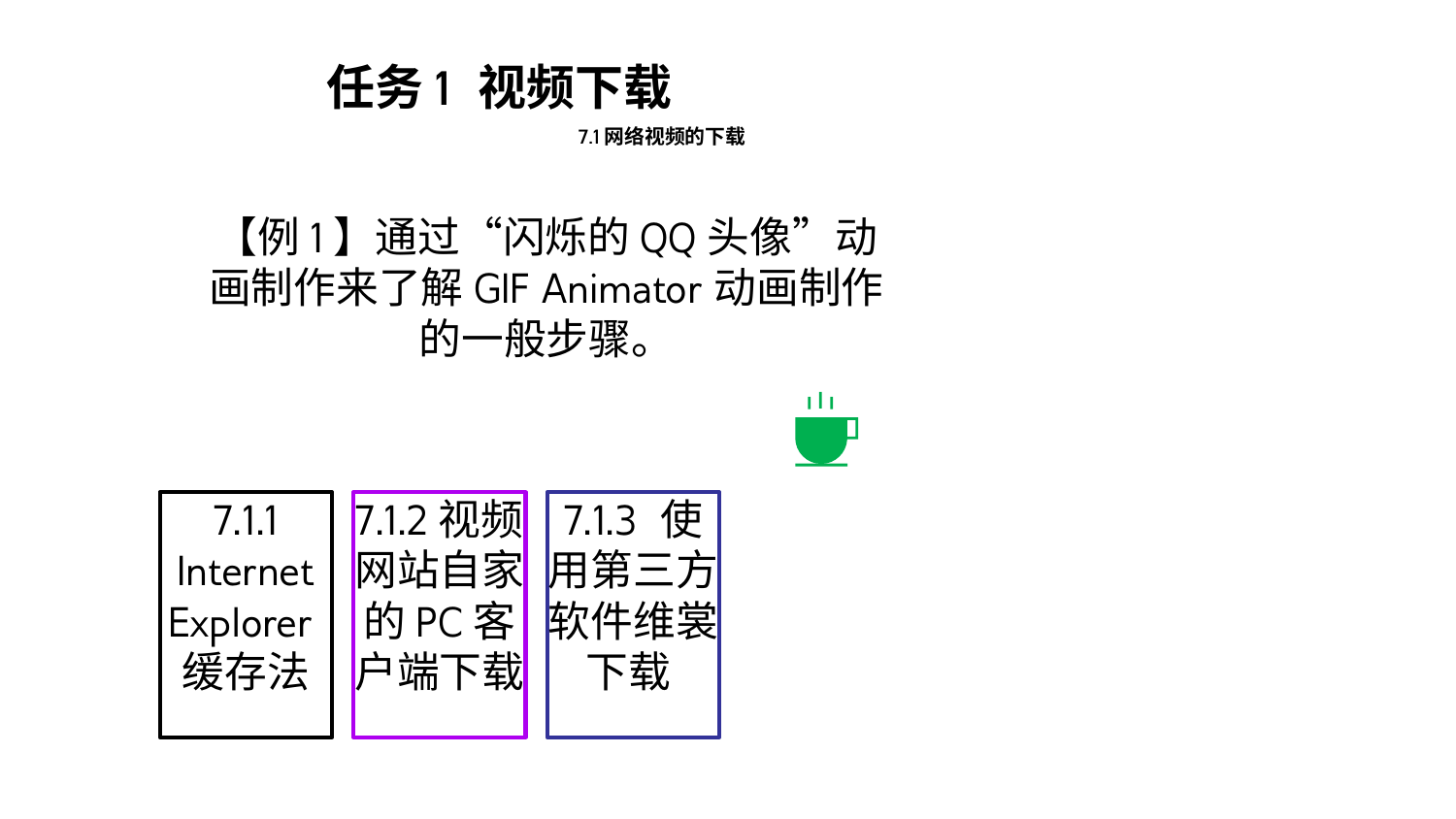

任务1 视频下载
7.1网络视频的下载
【例1】通过“闪烁的QQ头像”动画制作来了解GIF Animator动画制作的一般步骤。

7.1.1 Internet Explorer缓存法
7.1.2视频网站自家的PC客户端下载
7.1.3 使用第三方软件维裳下载